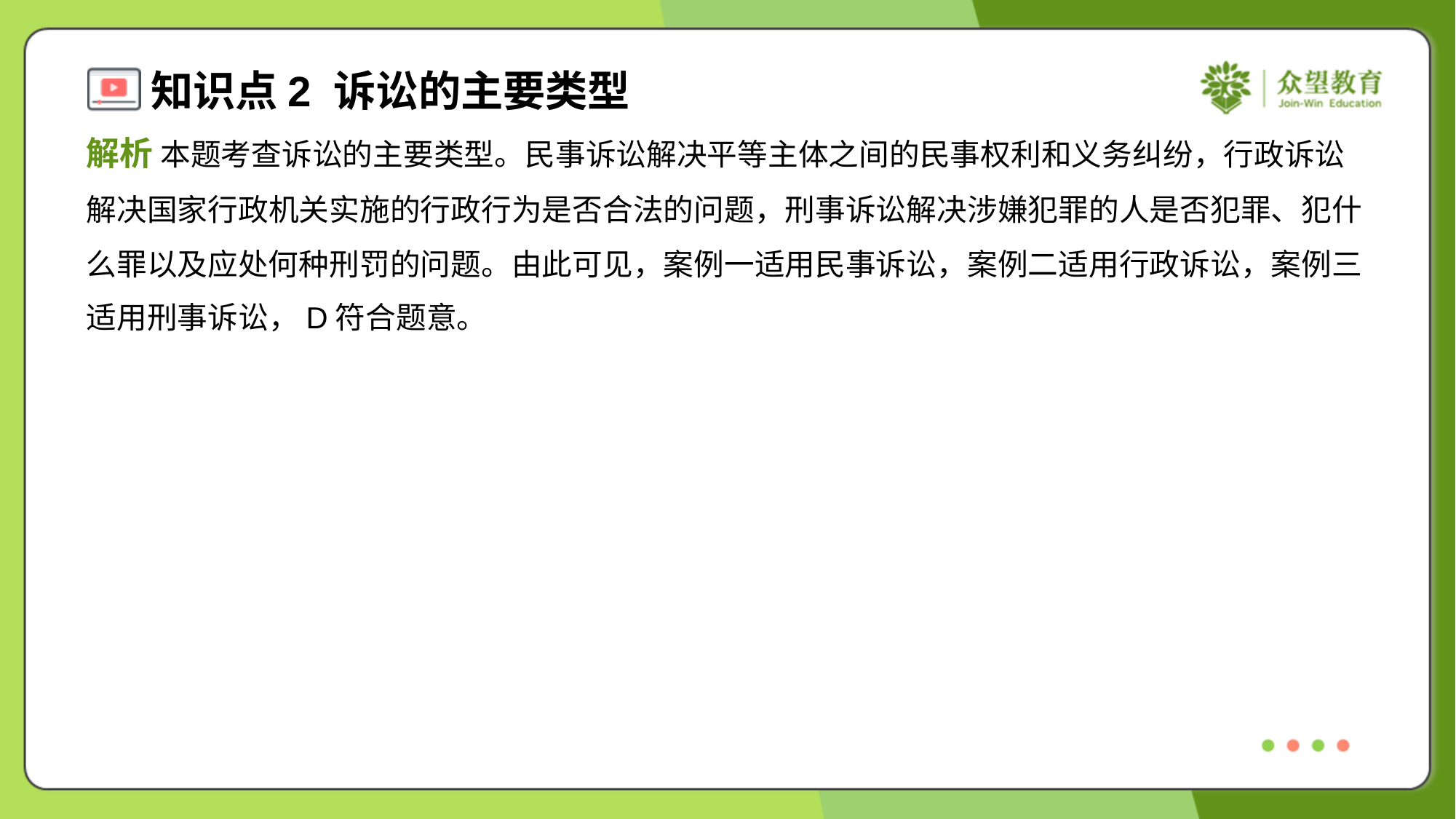

解析 本题考查诉讼的主要类型。民事诉讼解决平等主体之间的民事权利和义务纠纷，行政诉讼
解决国家行政机关实施的行政行为是否合法的问题，刑事诉讼解决涉嫌犯罪的人是否犯罪、犯什
么罪以及应处何种刑罚的问题。由此可见，案例一适用民事诉讼，案例二适用行政诉讼，案例三
适用刑事诉讼，D符合题意。